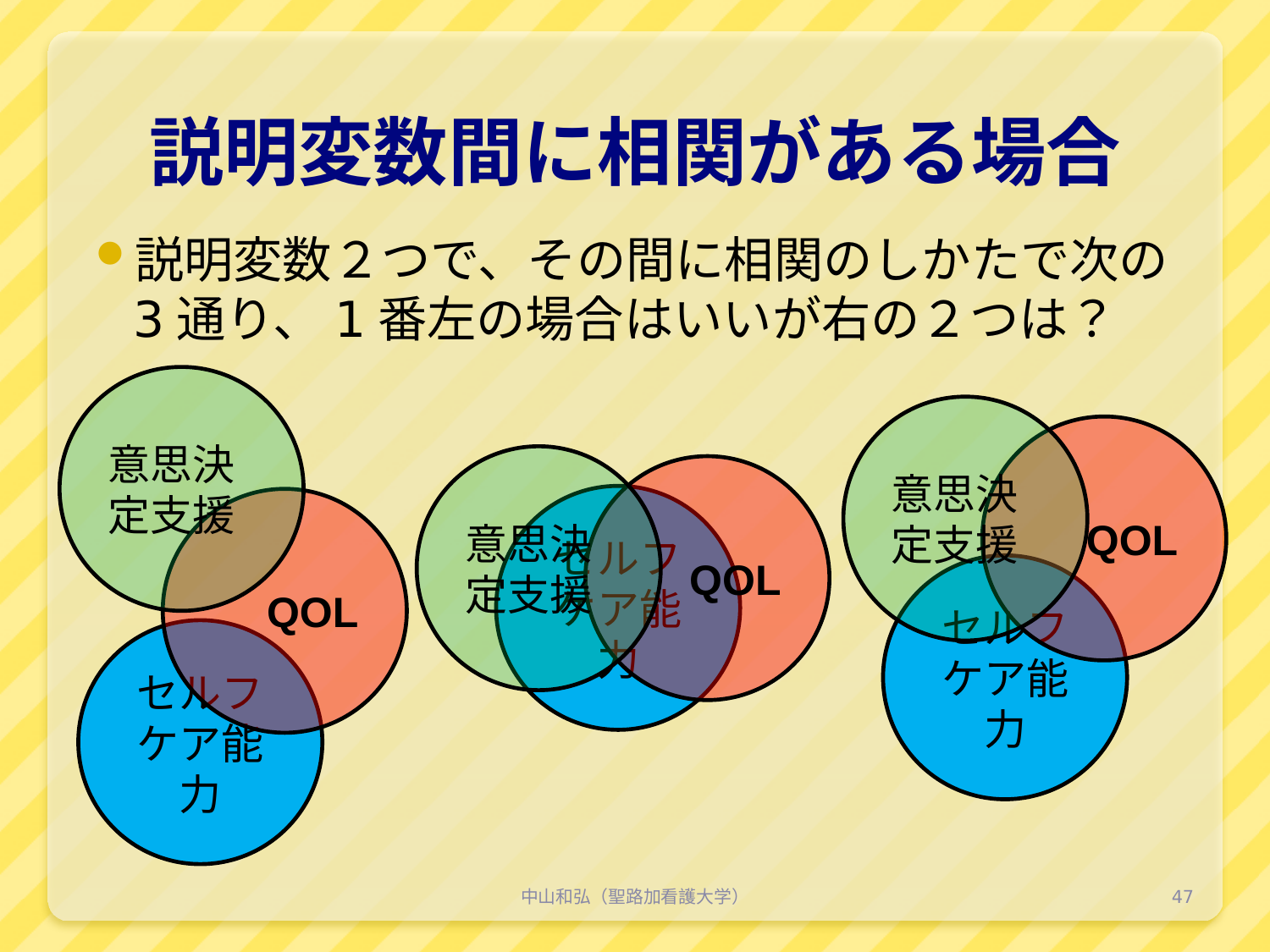

# 説明変数間に相関がある場合
説明変数２つで、その間に相関のしかたで次の3通り、1番左の場合はいいが右の２つは？

意思決定支援
QOL
セルフケア能力
意思決定支援
QOL
セルフケア能力
意思決定支援
QOL
セルフケア能力
中山和弘（聖路加看護大学）
47